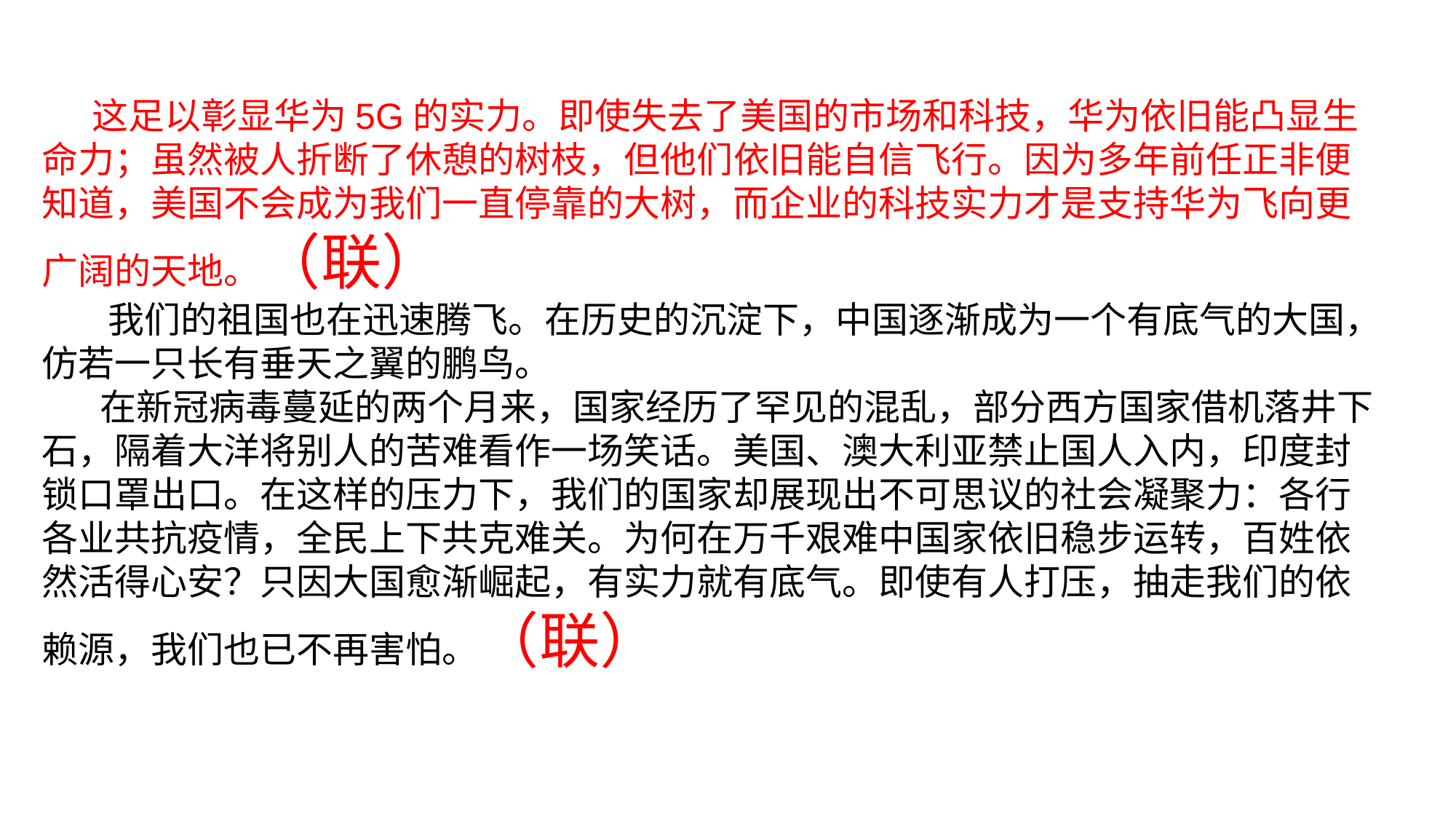

这足以彰显华为5G的实力。即使失去了美国的市场和科技，华为依旧能凸显生命力；虽然被人折断了休憩的树枝，但他们依旧能自信飞行。因为多年前任正非便知道，美国不会成为我们一直停靠的大树，而企业的科技实力才是支持华为飞向更广阔的天地。（联）
       我们的祖国也在迅速腾飞。在历史的沉淀下，中国逐渐成为一个有底气的大国，仿若一只长有垂天之翼的鹏鸟。
      在新冠病毒蔓延的两个月来，国家经历了罕见的混乱，部分西方国家借机落井下石，隔着大洋将别人的苦难看作一场笑话。美国、澳大利亚禁止国人入内，印度封锁口罩出口。在这样的压力下，我们的国家却展现出不可思议的社会凝聚力：各行各业共抗疫情，全民上下共克难关。为何在万千艰难中国家依旧稳步运转，百姓依然活得心安？只因大国愈渐崛起，有实力就有底气。即使有人打压，抽走我们的依赖源，我们也已不再害怕。（联）